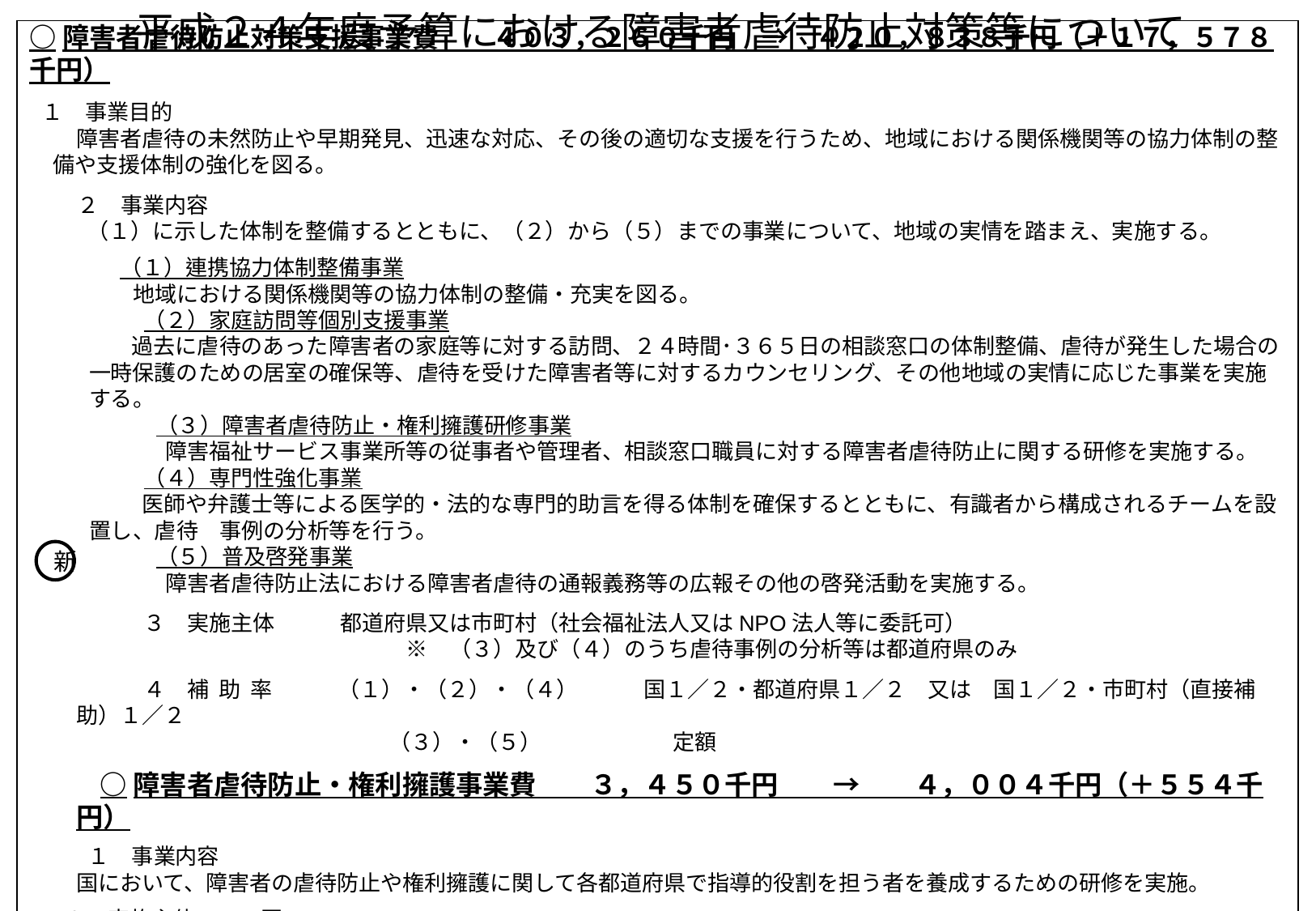

平成２４年度予算における障害者虐待防止対策等について
○障害者虐待防止対策支援事業費　　４０３，２６０千円　→　４２０，８３８千円（＋１７，５７８千円）

１　事業目的
障害者虐待の未然防止や早期発見、迅速な対応、その後の適切な支援を行うため、地域における関係機関等の協力体制の整備や支援体制の強化を図る。

２　事業内容
　（１）に示した体制を整備するとともに、（２）から（５）までの事業について、地域の実情を踏まえ、実施する。
　　（１）連携協力体制整備事業
　　地域における関係機関等の協力体制の整備・充実を図る。
　　（２）家庭訪問等個別支援事業
　　過去に虐待のあった障害者の家庭等に対する訪問、２４時間･３６５日の相談窓口の体制整備、虐待が発生した場合の一時保護のための居室の確保等、虐待を受けた障害者等に対するカウンセリング、その他地域の実情に応じた事業を実施する。
　　（３）障害者虐待防止・権利擁護研修事業
　　　障害福祉サービス事業所等の従事者や管理者、相談窓口職員に対する障害者虐待防止に関する研修を実施する。
　　（４）専門性強化事業
　　　医師や弁護士等による医学的・法的な専門的助言を得る体制を確保するとともに、有識者から構成されるチームを設置し、虐待　事例の分析等を行う。
　　（５）普及啓発事業
　　　障害者虐待防止法における障害者虐待の通報義務等の広報その他の啓発活動を実施する。

　　３　実施主体　　　都道府県又は市町村（社会福祉法人又はNPO法人等に委託可）
　　　　　　　　　　　　　　※　（３）及び（４）のうち虐待事例の分析等は都道府県のみ

　　４　補  助  率　　　（１）・（２）・（４）　　　国１／２・都道府県１／２　又は　国１／２・市町村（直接補助）１／２
　　　　　　　　　　　　　 （３）・（５）　　　　　　定額

○障害者虐待防止・権利擁護事業費　　３，４５０千円　　→　　４，００４千円（＋５５４千円）
１　事業内容
国において、障害者の虐待防止や権利擁護に関して各都道府県で指導的役割を担う者を養成するための研修を実施。
２　実施主体　　　国
新